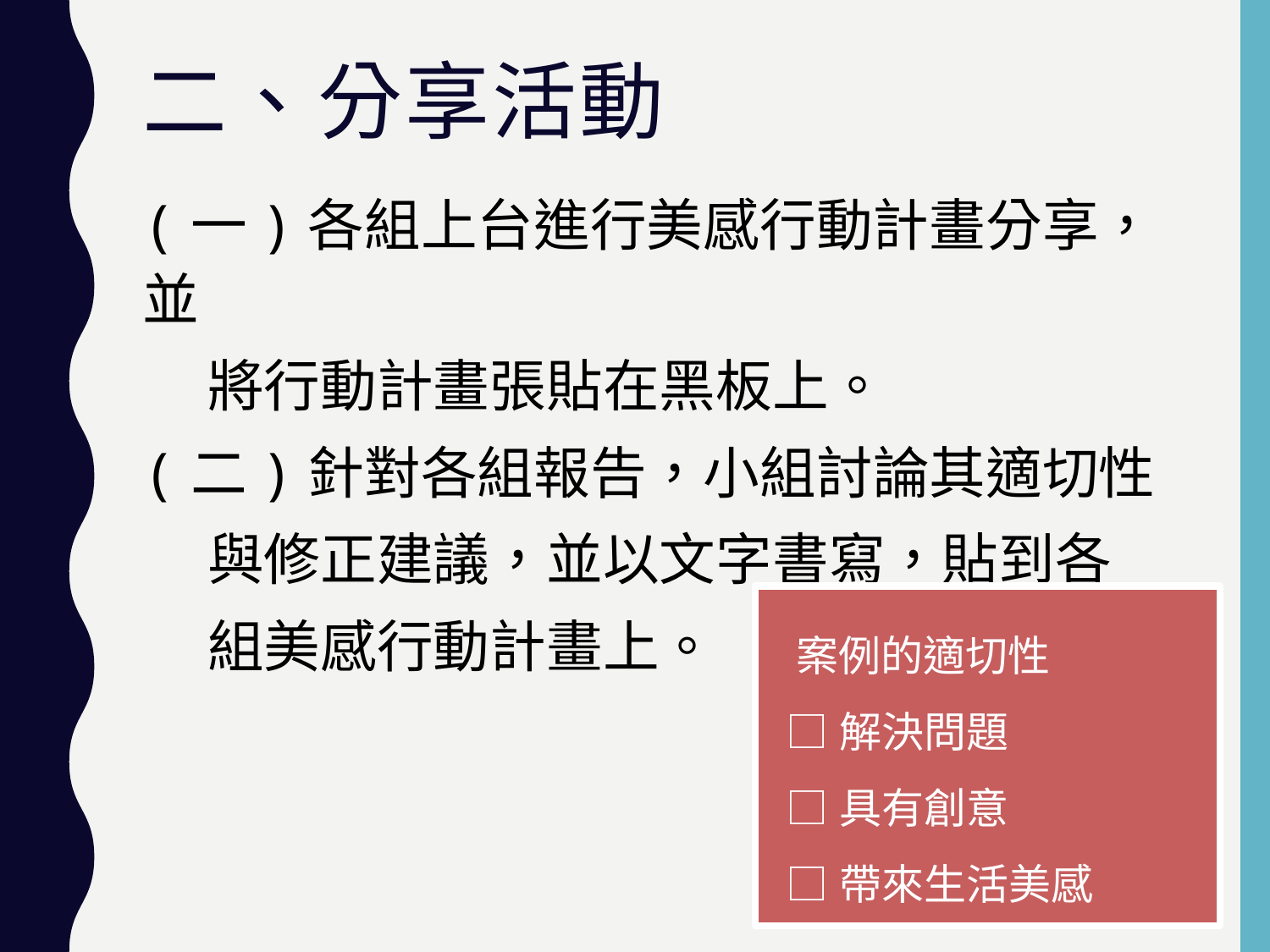

# 二、分享活動
(一)各組上台進行美感行動計畫分享，並
    將行動計畫張貼在黑板上。
(二)針對各組報告，小組討論其適切性
    與修正建議，並以文字書寫，貼到各
    組美感行動計畫上。
  案例的適切性
  □解決問題
  □具有創意
  □帶來生活美感